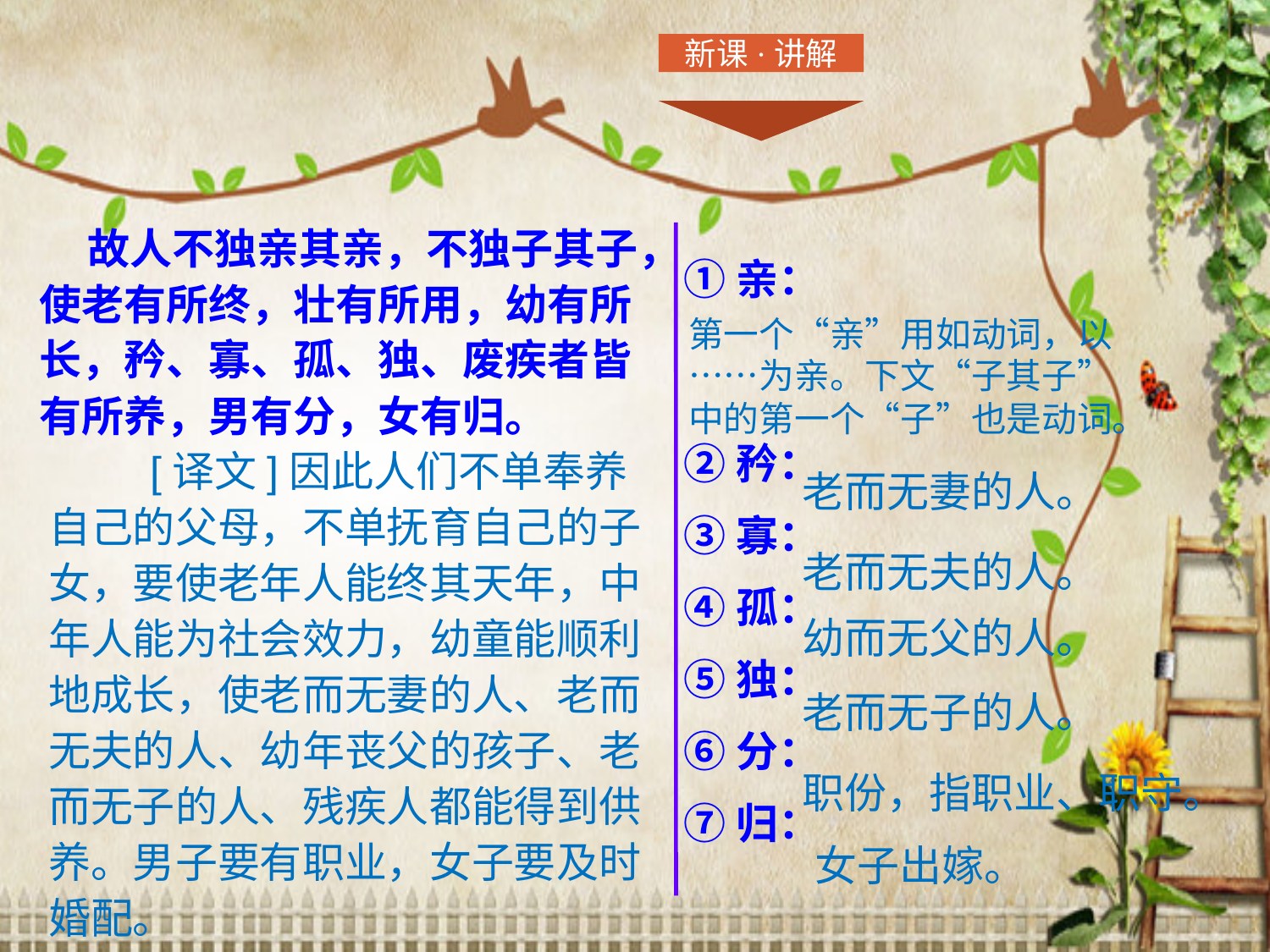

新课·讲解

    故人不独亲其亲，不独子其子，使老有所终，壮有所用，幼有所长，矜、寡、孤、独、废疾者皆有所养，男有分，女有归。

①亲：

②矜：
③寡：
④孤：
⑤独：
⑥分：
⑦归：
第一个“亲”用如动词，以……为亲。下文“子其子”中的第一个“子”也是动词。
    [译文]因此人们不单奉养自己的父母，不单抚育自己的子女，要使老年人能终其天年，中年人能为社会效力，幼童能顺利地成长，使老而无妻的人、老而无夫的人、幼年丧父的孩子、老而无子的人、残疾人都能得到供养。男子要有职业，女子要及时婚配。
老而无妻的人。
老而无夫的人。
幼而无父的人。
老而无子的人。
职份，指职业、职守。
女子出嫁。